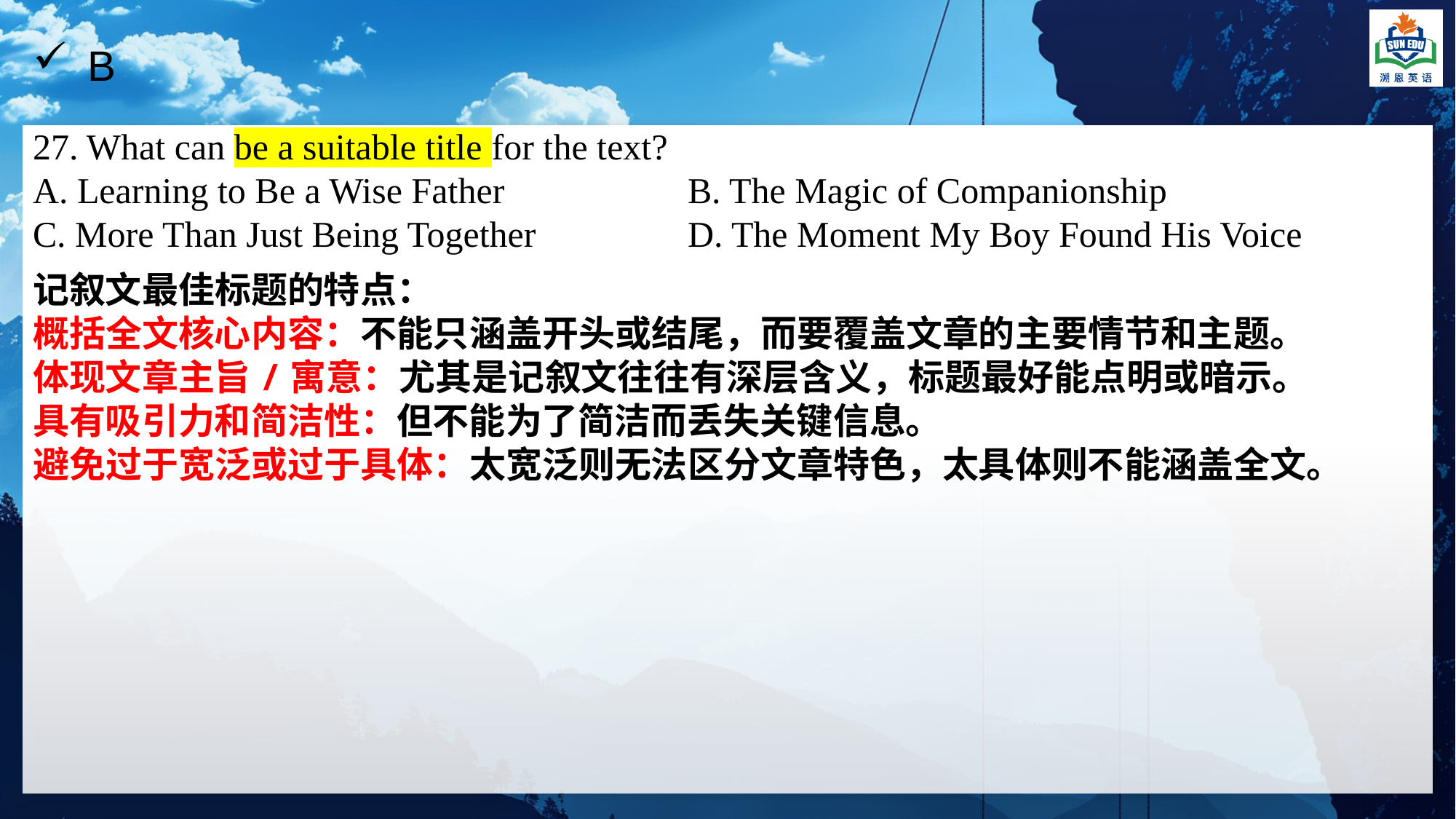

B
27. What can be a suitable title for the text?
A. Learning to Be a Wise Father		B. The Magic of Companionship
C. More Than Just Being Together		D. The Moment My Boy Found His Voice
记叙文最佳标题的特点：
概括全文核心内容：不能只涵盖开头或结尾，而要覆盖文章的主要情节和主题。
体现文章主旨/寓意：尤其是记叙文往往有深层含义，标题最好能点明或暗示。
具有吸引力和简洁性：但不能为了简洁而丢失关键信息。
避免过于宽泛或过于具体：太宽泛则无法区分文章特色，太具体则不能涵盖全文。